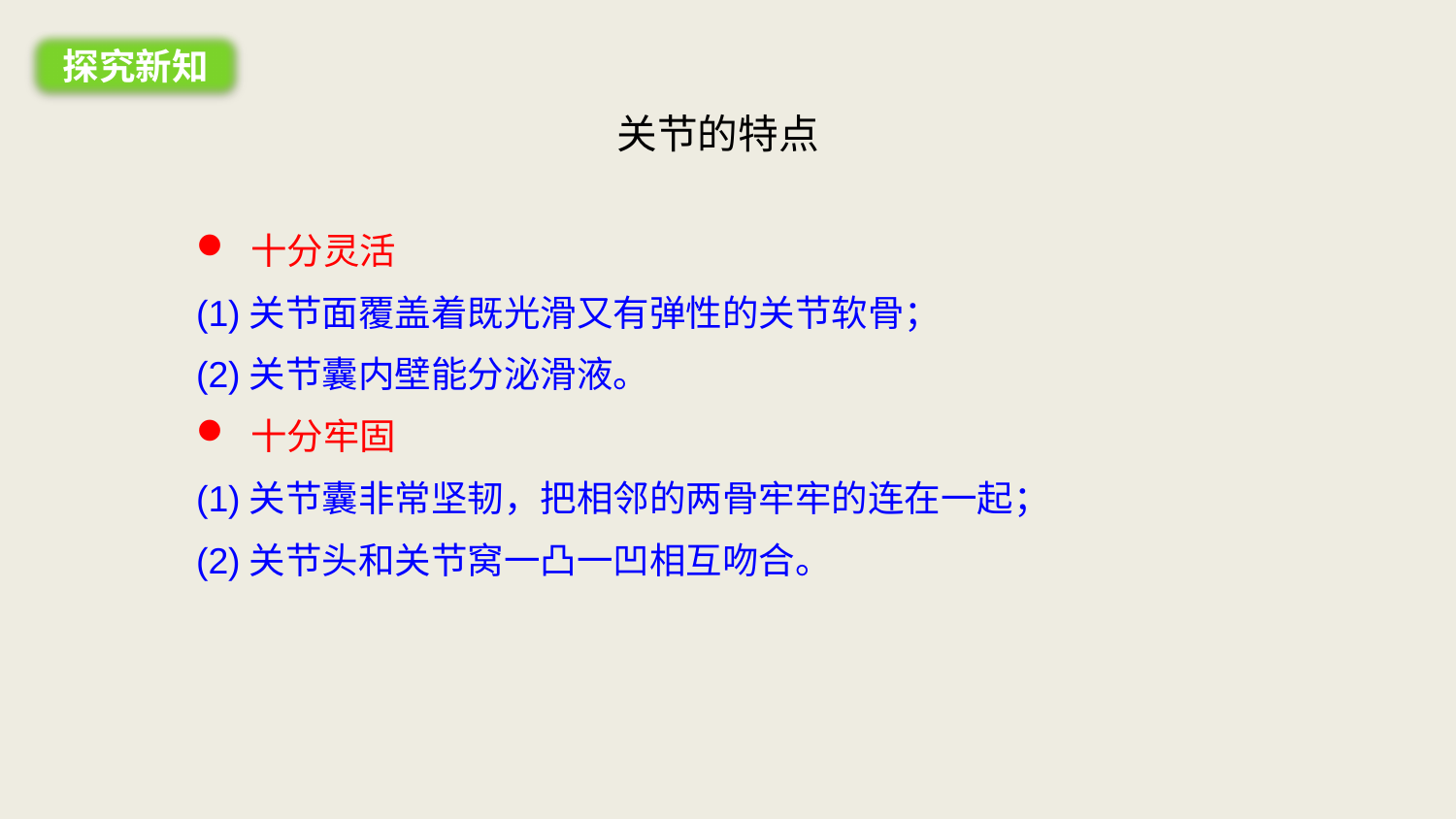

探究新知
关节的特点
十分灵活
(1)关节面覆盖着既光滑又有弹性的关节软骨；
(2)关节囊内壁能分泌滑液。
十分牢固
(1)关节囊非常坚韧，把相邻的两骨牢牢的连在一起；
(2)关节头和关节窝一凸一凹相互吻合。